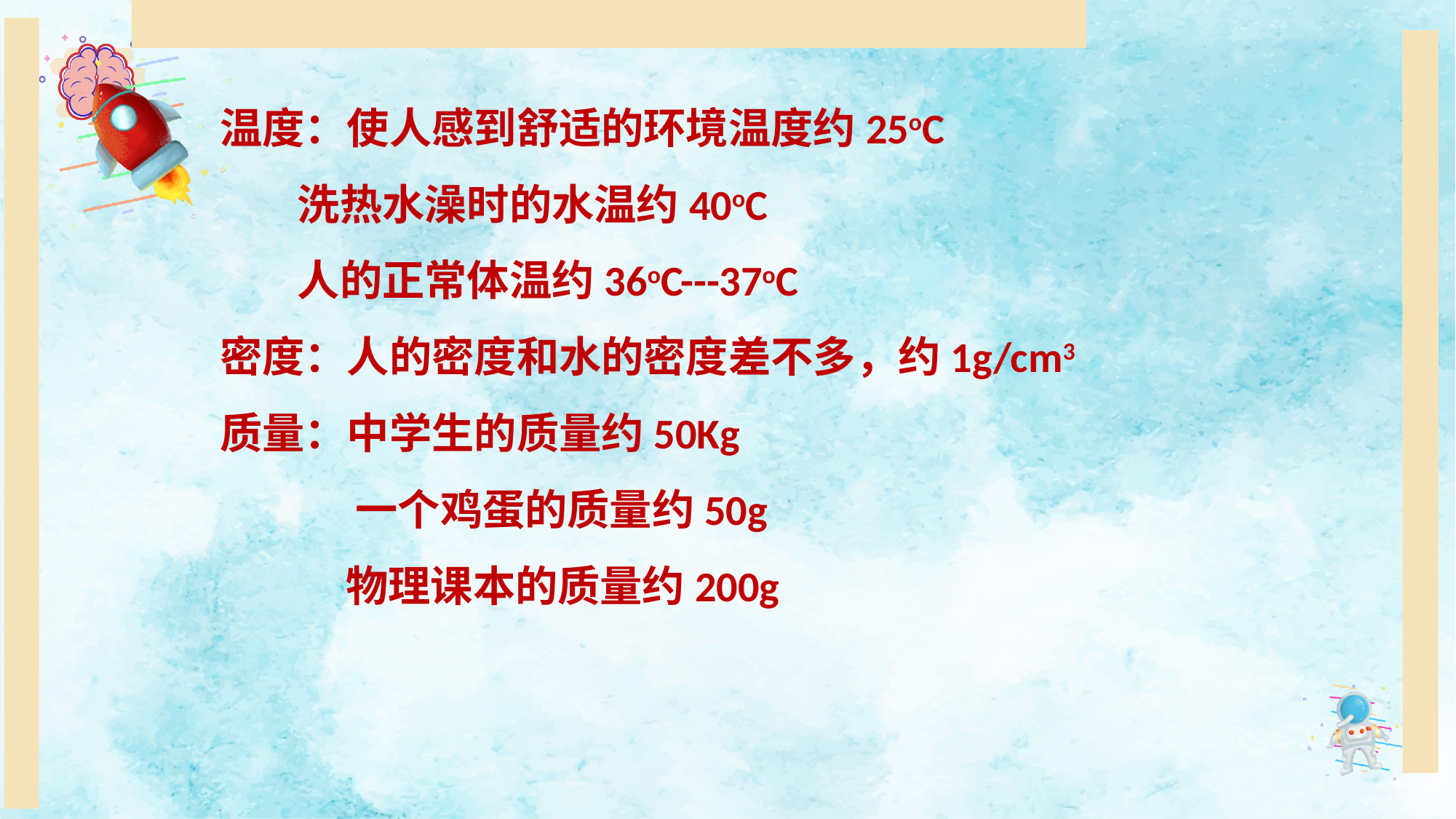

温度：使人感到舒适的环境温度约25oC
       洗热水澡时的水温约40oC
       人的正常体温约36oC---37oC
密度：人的密度和水的密度差不多，约1g/cm3
质量：中学生的质量约50Kg
             一个鸡蛋的质量约50g
            物理课本的质量约200g